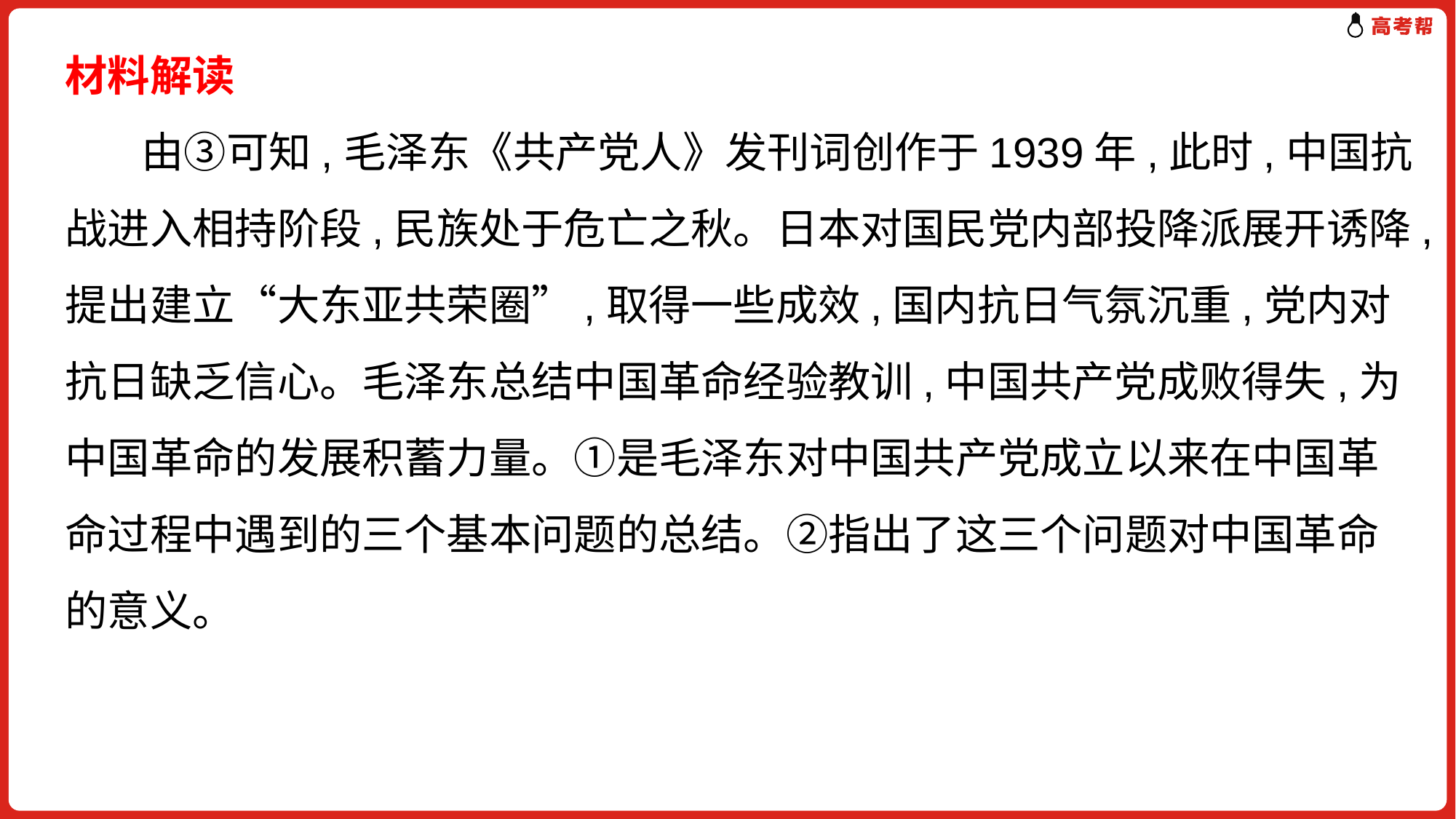

材料解读
       由③可知,毛泽东《共产党人》发刊词创作于1939年,此时,中国抗战进入相持阶段,民族处于危亡之秋。日本对国民党内部投降派展开诱降,提出建立“大东亚共荣圈”,取得一些成效,国内抗日气氛沉重,党内对抗日缺乏信心。毛泽东总结中国革命经验教训,中国共产党成败得失,为中国革命的发展积蓄力量。①是毛泽东对中国共产党成立以来在中国革命过程中遇到的三个基本问题的总结。②指出了这三个问题对中国革命的意义。